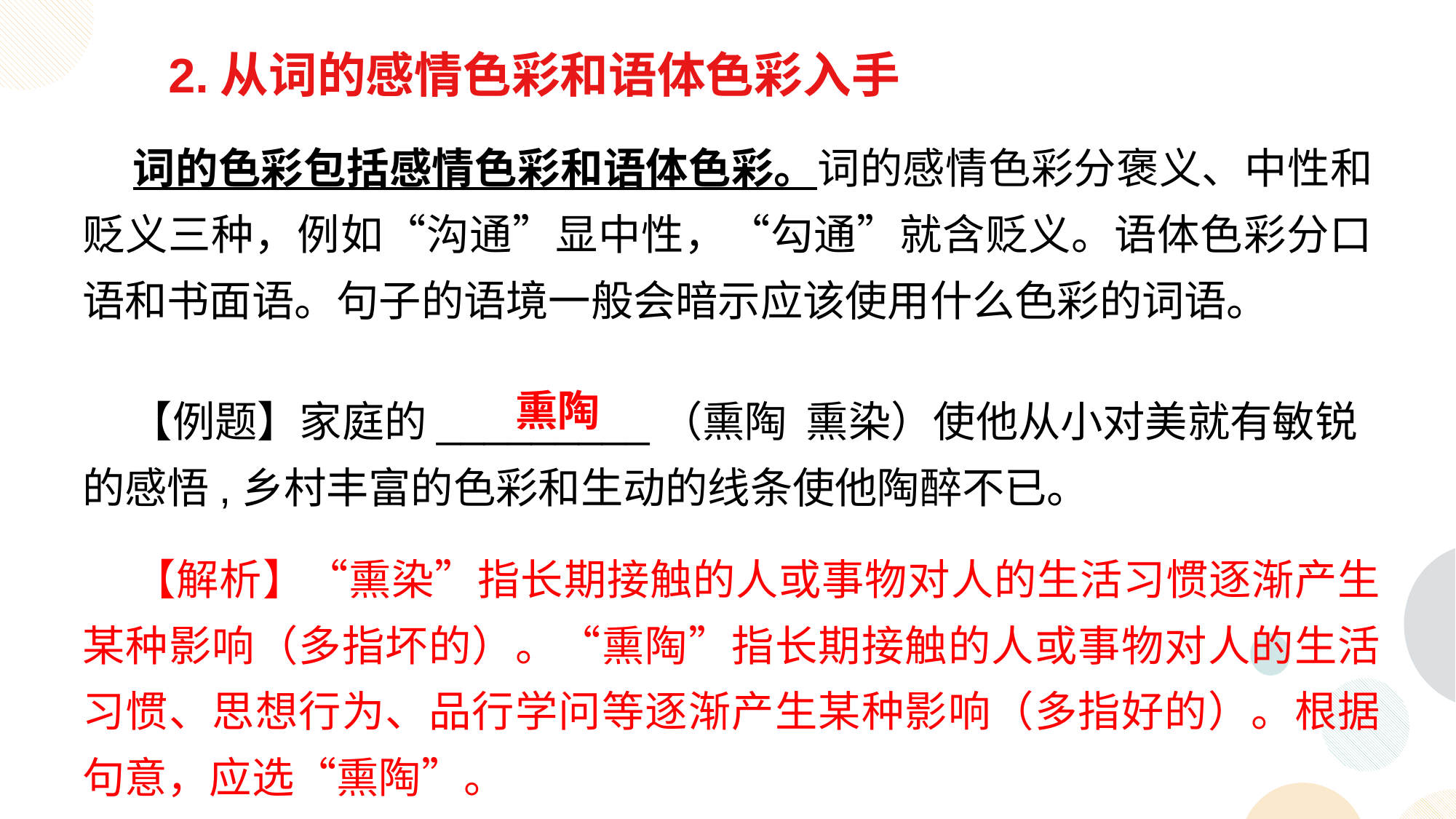

2.从词的感情色彩和语体色彩入手
    词的色彩包括感情色彩和语体色彩。词的感情色彩分褒义、中性和贬义三种，例如“沟通”显中性，“勾通”就含贬义。语体色彩分口语和书面语。句子的语境一般会暗示应该使用什么色彩的词语。

    【例题】家庭的_________（熏陶  熏染）使他从小对美就有敏锐的感悟,乡村丰富的色彩和生动的线条使他陶醉不已。
熏陶
    【解析】“熏染”指长期接触的人或事物对人的生活习惯逐渐产生某种影响（多指坏的）。“熏陶”指长期接触的人或事物对人的生活习惯、思想行为、品行学问等逐渐产生某种影响（多指好的）。根据句意，应选“熏陶”。